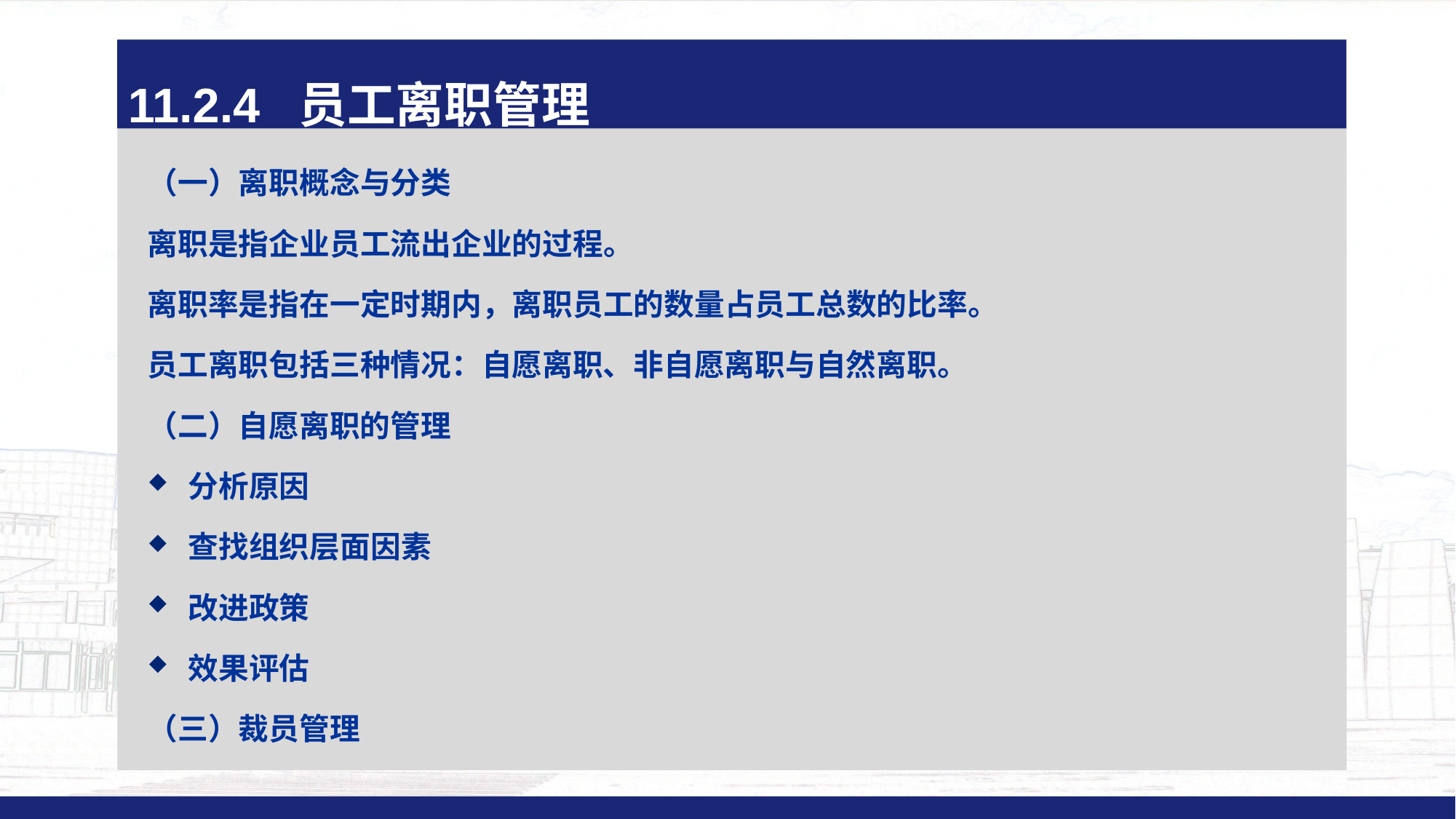

11.2.4  员工离职管理

（一）离职概念与分类
离职是指企业员工流出企业的过程。
离职率是指在一定时期内，离职员工的数量占员工总数的比率。
员工离职包括三种情况：自愿离职、非自愿离职与自然离职。
（二）自愿离职的管理
分析原因
查找组织层面因素
改进政策
效果评估
（三）裁员管理